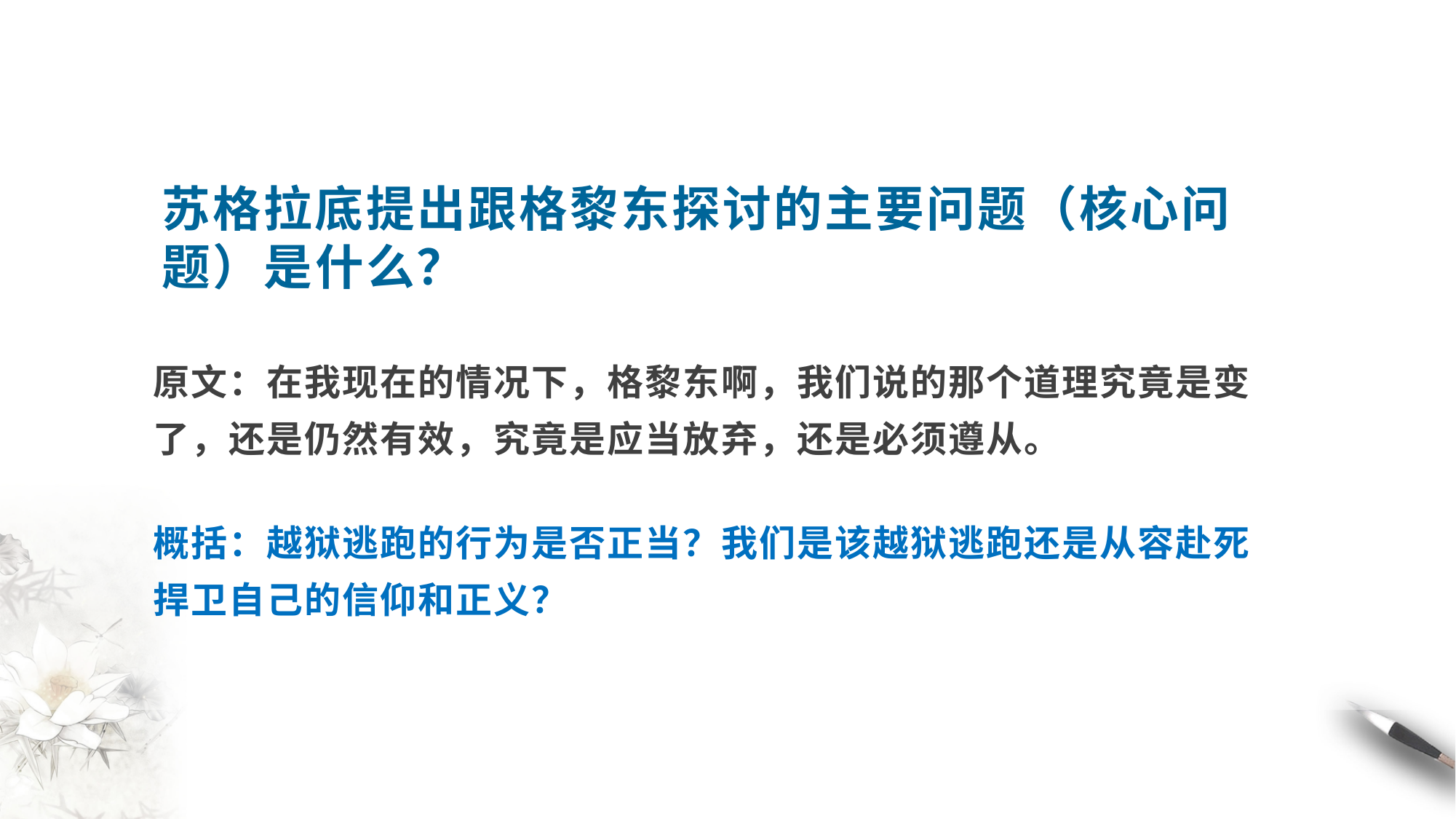

苏格拉底提出跟格黎东探讨的主要问题（核心问题）是什么？
原文：在我现在的情况下，格黎东啊，我们说的那个道理究竟是变了，还是仍然有效，究竟是应当放弃，还是必须遵从。
概括：越狱逃跑的行为是否正当？我们是该越狱逃跑还是从容赴死捍卫自己的信仰和正义？